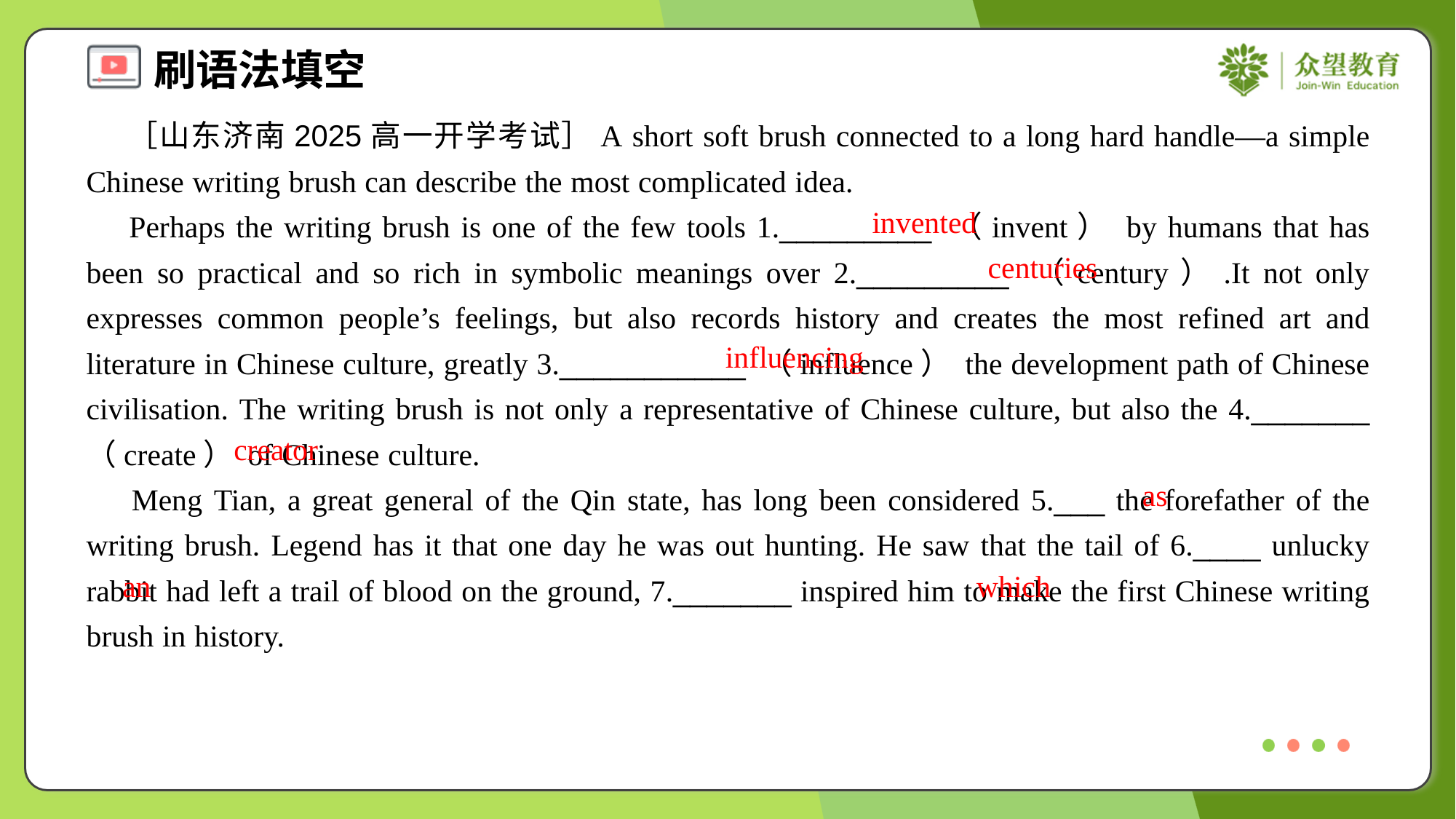

［山东济南2025高一开学考试］A short soft brush connected to a long hard handle—a simple Chinese writing brush can describe the most complicated idea.
    Perhaps the writing brush is one of the few tools 1._________ （invent） by humans that has been so practical and so rich in symbolic meanings over 2._________ （century）.It not only expresses common people’s feelings, but also records history and creates the most refined art and literature in Chinese culture, greatly 3.___________ （influence） the development path of Chinese civilisation. The writing brush is not only a representative of Chinese culture, but also the 4._______ （create） of Chinese culture.
    Meng Tian, a great general of the Qin state, has long been considered 5.___ the forefather of the writing brush. Legend has it that one day he was out hunting. He saw that the tail of 6.____ unlucky rabbit had left a trail of blood on the ground, 7._______ inspired him to make the first Chinese writing brush in history.
invented
centuries
influencing
creator
as
an
which